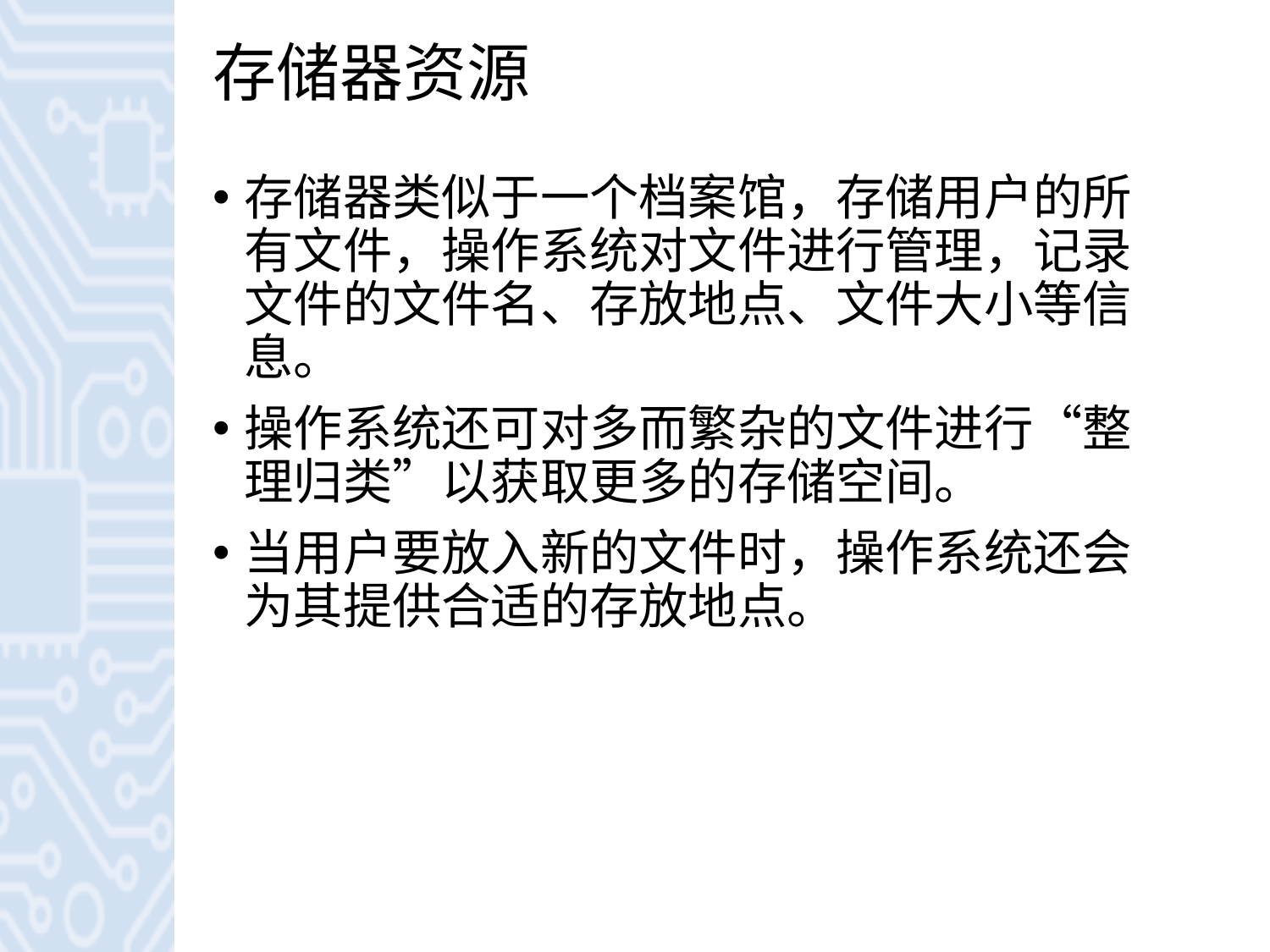

# 存储器资源
存储器类似于一个档案馆，存储用户的所有文件，操作系统对文件进行管理，记录文件的文件名、存放地点、文件大小等信息。
操作系统还可对多而繁杂的文件进行“整理归类”以获取更多的存储空间。
当用户要放入新的文件时，操作系统还会为其提供合适的存放地点。